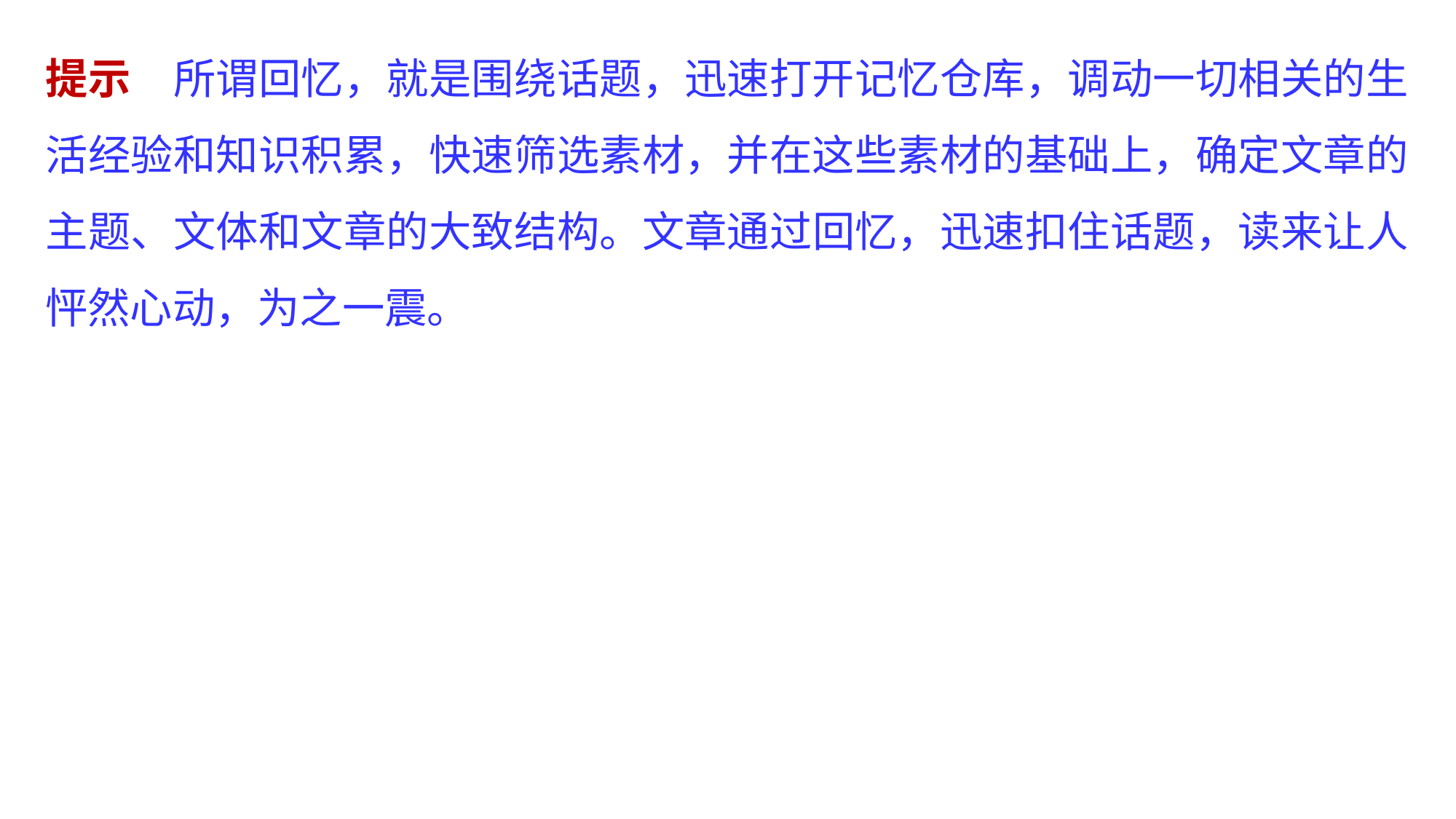

提示　所谓回忆，就是围绕话题，迅速打开记忆仓库，调动一切相关的生活经验和知识积累，快速筛选素材，并在这些素材的基础上，确定文章的主题、文体和文章的大致结构。文章通过回忆，迅速扣住话题，读来让人怦然心动，为之一震。